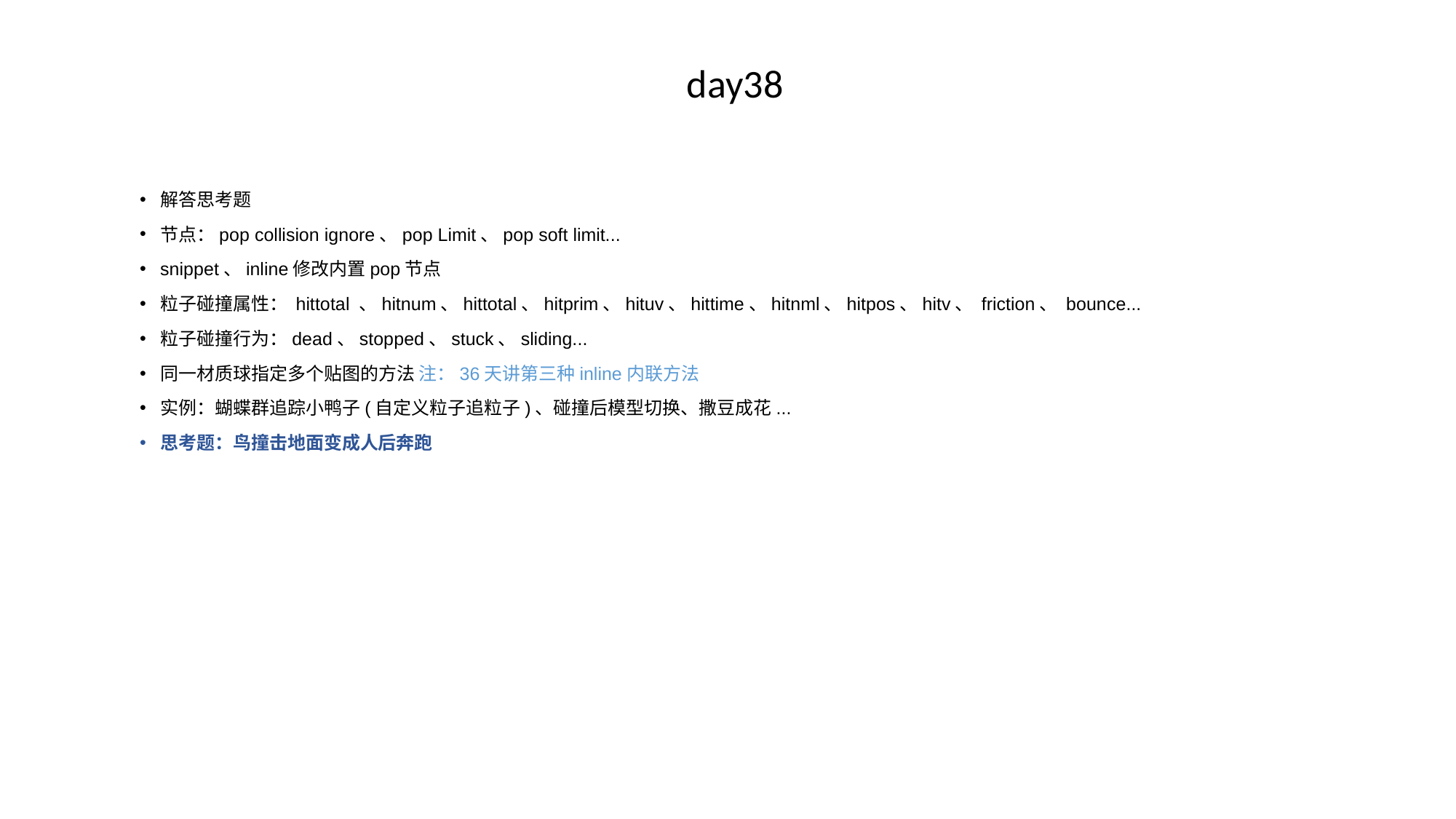

# day38

解答思考题
节点：pop collision ignore、pop Limit、pop soft limit...
snippet、inline修改内置pop节点
粒子碰撞属性： hittotal 、hitnum、hittotal、hitprim、hituv、hittime、hitnml、hitpos、hitv、 friction、 bounce...
粒子碰撞行为：dead、stopped、stuck、sliding...
同一材质球指定多个贴图的方法 注：36天讲第三种inline内联方法
实例：蝴蝶群追踪小鸭子(自定义粒子追粒子)、碰撞后模型切换、撒豆成花...
思考题：鸟撞击地面变成人后奔跑